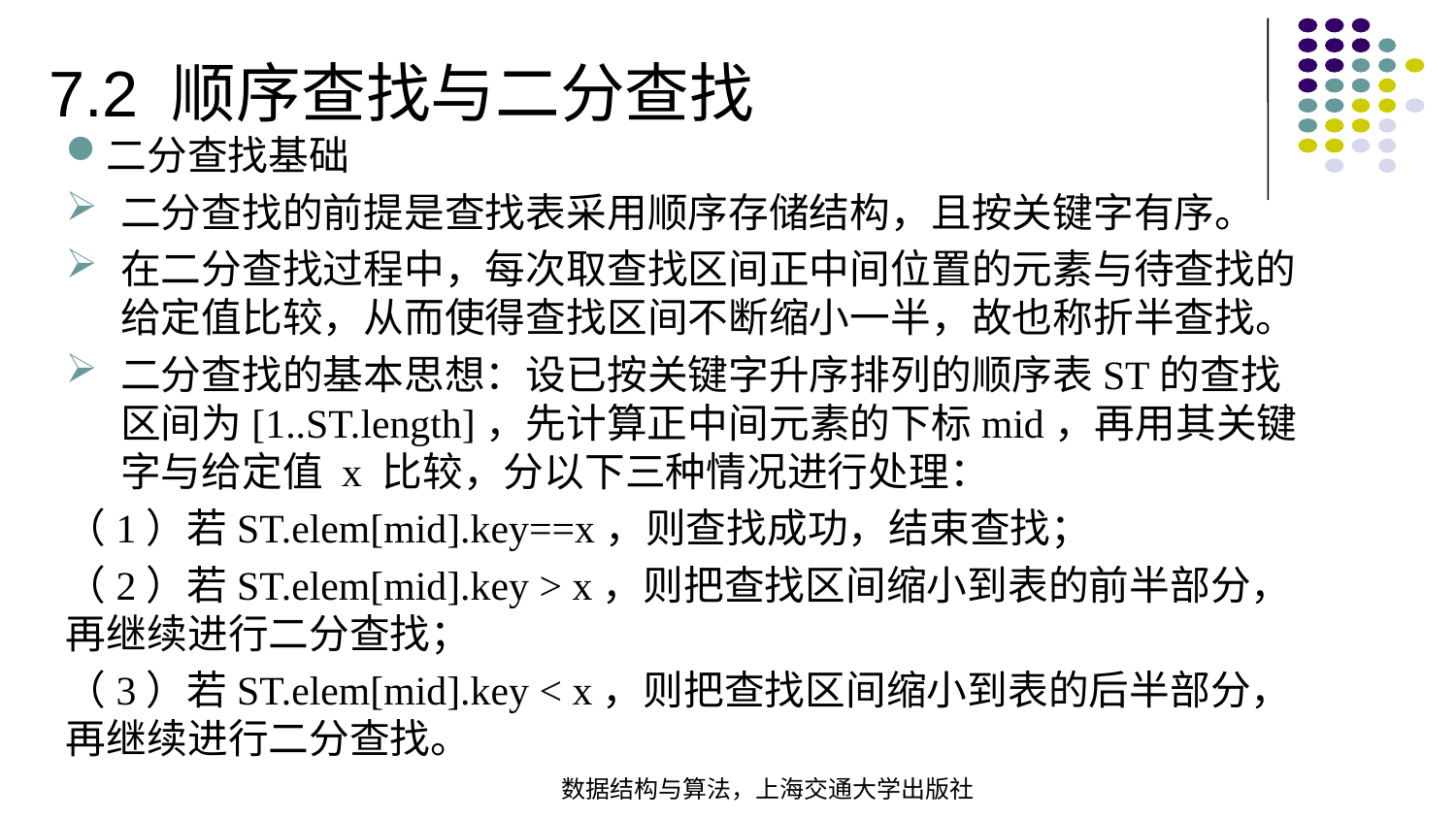

7.2 顺序查找与二分查找
二分查找基础
二分查找的前提是查找表采用顺序存储结构，且按关键字有序。
在二分查找过程中，每次取查找区间正中间位置的元素与待查找的给定值比较，从而使得查找区间不断缩小一半，故也称折半查找。
二分查找的基本思想：设已按关键字升序排列的顺序表ST的查找区间为[1..ST.length]，先计算正中间元素的下标mid，再用其关键字与给定值 x 比较，分以下三种情况进行处理：
（1）若ST.elem[mid].key==x，则查找成功，结束查找；
（2）若ST.elem[mid].key > x，则把查找区间缩小到表的前半部分，再继续进行二分查找；
（3）若ST.elem[mid].key < x，则把查找区间缩小到表的后半部分，再继续进行二分查找。